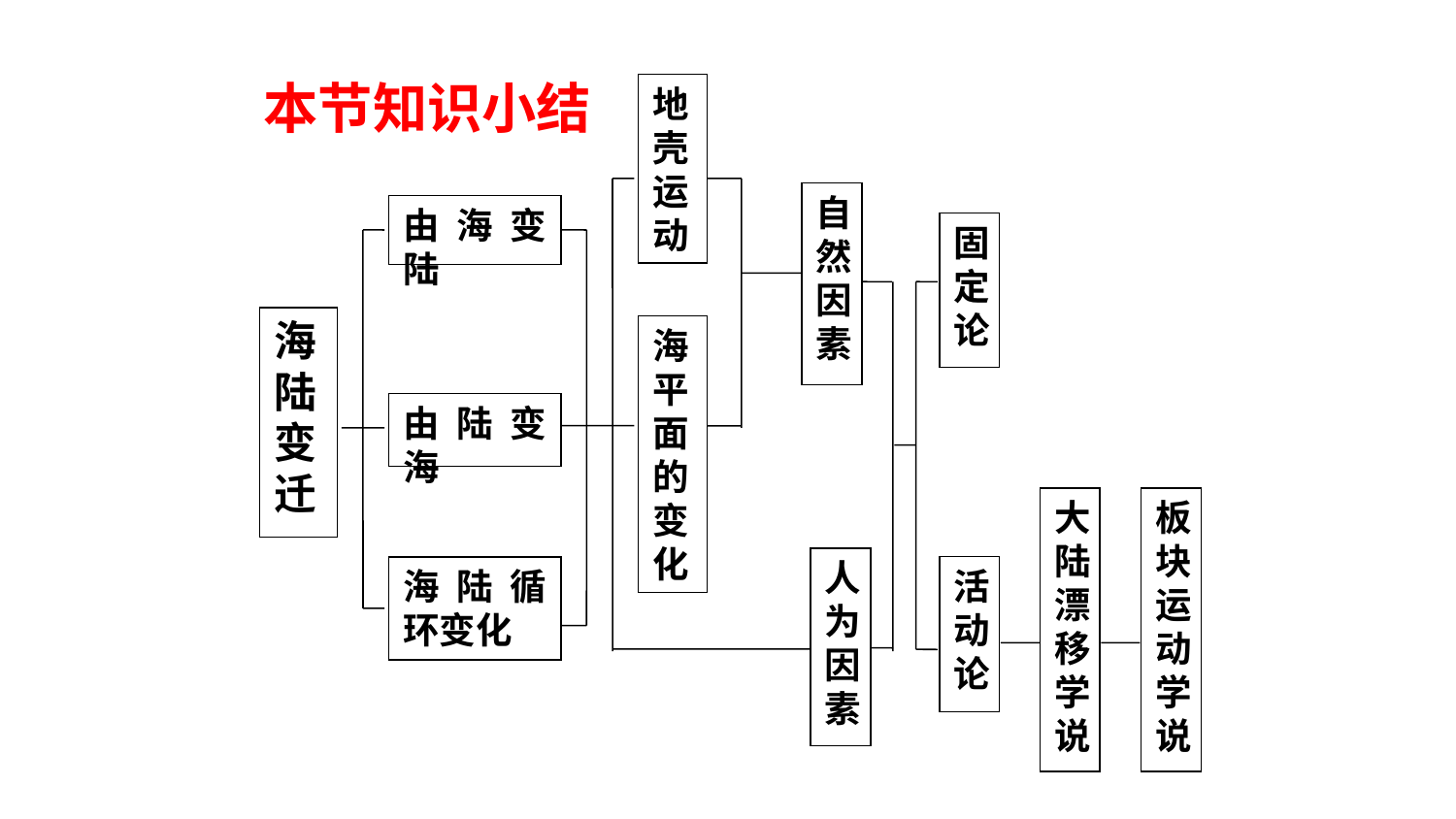

本节知识小结
地壳运动

自然因素
由海变陆
固定论

海陆变迁
海平面的变化
由陆变海

大陆漂移学说
板块运动学说
人为因素
活动论
海陆循环变化